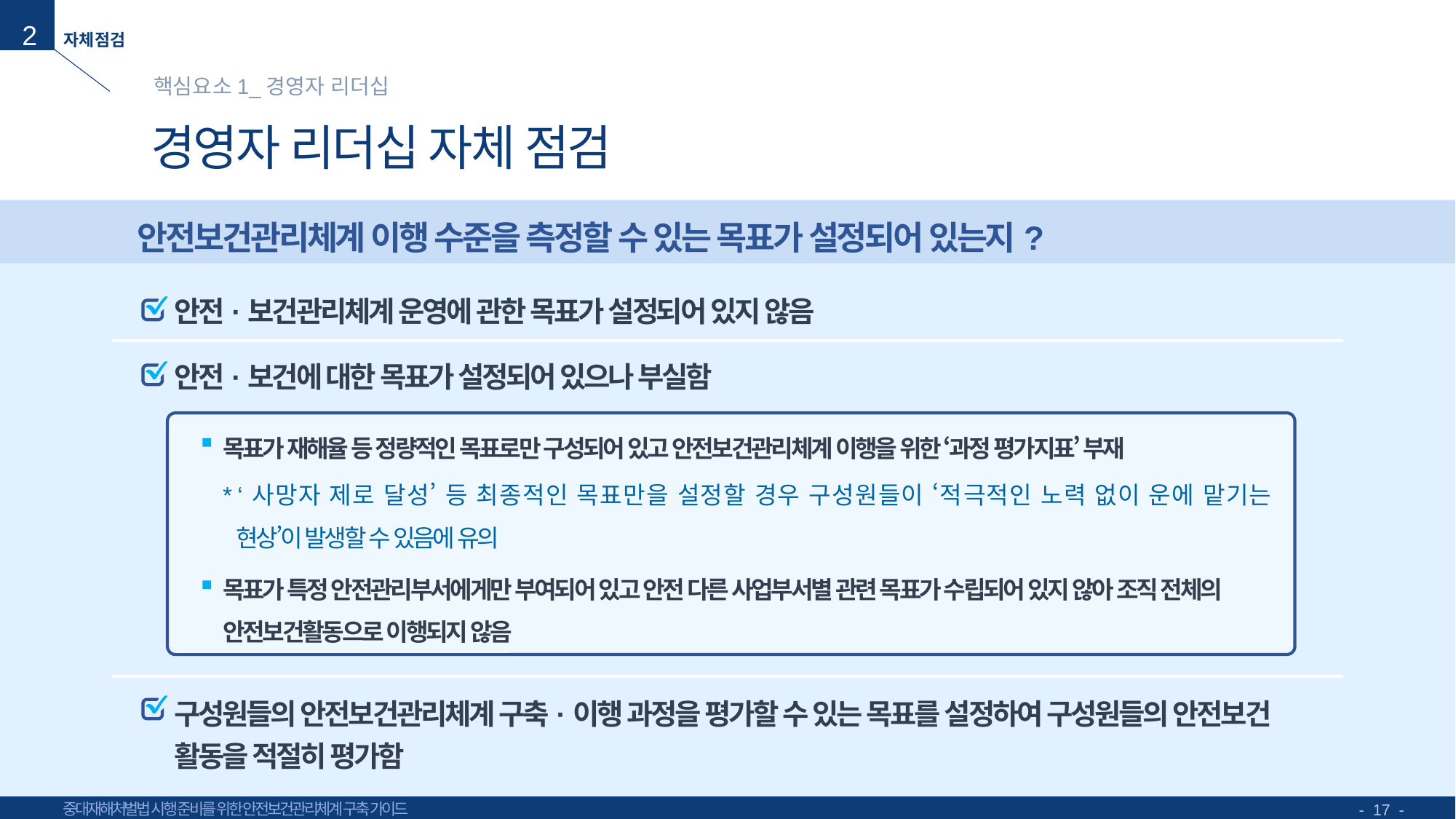

2
핵심요소1_경영자 리더십
# 경영자 리더십 자체 점검

안전보건관리체계 이행 수준을 측정할 수 있는 목표가 설정되어 있는지?
안전·보건관리체계 운영에 관한 목표가 설정되어 있지 않음
안전·보건에 대한 목표가 설정되어 있으나 부실함

목표가 재해율 등 정량적인 목표로만 구성되어 있고 안전보건관리체계 이행을 위한 ‘과정 평가지표’ 부재
* ‘사망자 제로 달성’ 등 최종적인 목표만을 설정할 경우 구성원들이 ‘적극적인 노력 없이 운에 맡기는
   현상’이 발생할 수 있음에 유의
목표가 특정 안전관리부서에게만 부여되어 있고 안전 다른 사업부서별 관련 목표가 수립되어 있지 않아 조직 전체의 안전보건활동으로 이행되지 않음

구성원들의 안전보건관리체계 구축·이행 과정을 평가할 수 있는 목표를 설정하여 구성원들의 안전보건 활동을 적절히 평가함

-  17  -